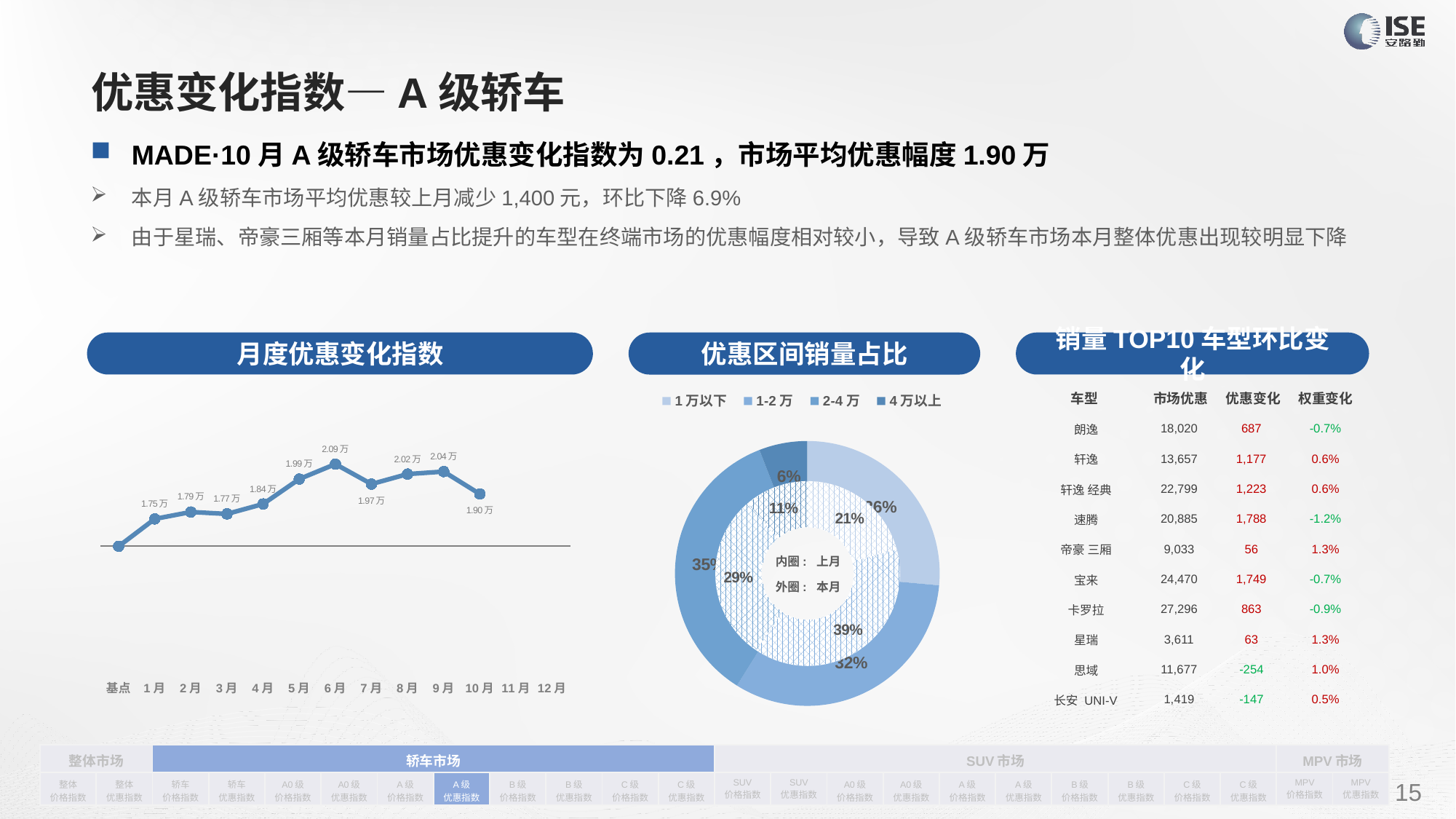

# 优惠变化指数—A级轿车
MADE·10月A级轿车市场优惠变化指数为0.21，市场平均优惠幅度1.90万
本月A级轿车市场平均优惠较上月减少1,400元，环比下降6.9%
由于星瑞、帝豪三厢等本月销量占比提升的车型在终端市场的优惠幅度相对较小，导致A级轿车市场本月整体优惠出现较明显下降
月度优惠变化指数

销量TOP10车型环比变化

优惠区间销量占比

| 车型 | 市场优惠 | 优惠变化 | 权重变化 |
| --- | --- | --- | --- |
| 朗逸 | 18,020 | 687 | -0.7% |
| 轩逸 | 13,657 | 1,177 | 0.6% |
| 轩逸 经典 | 22,799 | 1,223 | 0.6% |
| 速腾 | 20,885 | 1,788 | -1.2% |
| 帝豪 三厢 | 9,033 | 56 | 1.3% |
| 宝来 | 24,470 | 1,749 | -0.7% |
| 卡罗拉 | 27,296 | 863 | -0.9% |
| 星瑞 | 3,611 | 63 | 1.3% |
| 思域 | 11,677 | -254 | 1.0% |
| 长安 UNI-V | 1,419 | -147 | 0.5% |

### Chart

| Category | 销量 |
|---|---|
| 1万以下 | 97519.0 |
| 1-2万 | 119837.0 |
| 2-4万 | 129797.0 |
| 4万以上 | 21714.0 |

### Chart

| Category | Y2022 |
|---|---|
| 基点 | 0.0 |
| 1月 | 0.11 |
| 2月 | 0.1378441122184666 |
| 3月 | 0.13 |
| 4月 | 0.17 |
| 5月 | 0.27 |
| 6月 | 0.33 |
| 7月 | 0.25 |
| 8月 | 0.29 |
| 9月 | 0.3 |
| 10月 | 0.21 |
| 11月 | None |
| 12月 | None |

### Chart

| Category | 销量 |
|---|---|
| 1万以下 | 75774.0 |
| 1-2万 | 140940.0 |
| 2-4万 | 107354.0 |
| 4万以上 | 40925.0 |
内圈:  上月
外圈:  本月
| 整体市场 |  | 轿车市场 |  |  |  |  |  |  |  |  |  | SUV市场 |  |  |  |  |  |  |  |  |  | MPV市场 |  |
| --- | --- | --- | --- | --- | --- | --- | --- | --- | --- | --- | --- | --- | --- | --- | --- | --- | --- | --- | --- | --- | --- | --- | --- |
| 整体 价格指数 | 整体 优惠指数 | 轿车 价格指数 | 轿车 优惠指数 | A0级 价格指数 | A0级 优惠指数 | A级 价格指数 | A级 优惠指数 | B级 价格指数 | B级 优惠指数 | C级 价格指数 | C级 优惠指数 | SUV 价格指数 | SUV 优惠指数 | A0级 价格指数 | A0级 优惠指数 | A级 价格指数 | A级 优惠指数 | B级 价格指数 | B级 优惠指数 | C级 价格指数 | C级 优惠指数 | MPV 价格指数 | MPV 优惠指数 |
请在插入菜单—页眉和页脚中修改此 文本
15